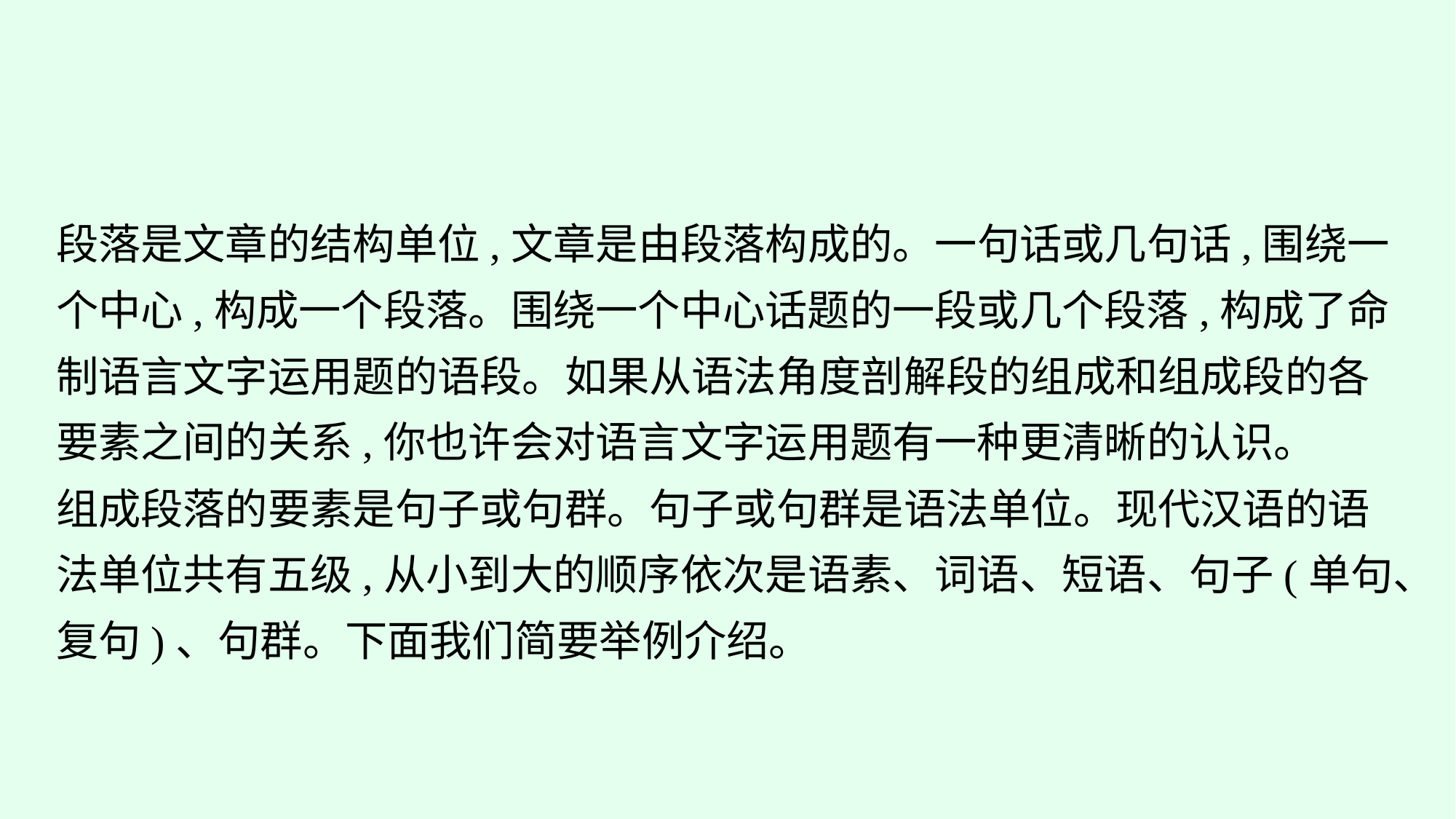

段落是文章的结构单位,文章是由段落构成的。一句话或几句话,围绕一个中心,构成一个段落。围绕一个中心话题的一段或几个段落,构成了命制语言文字运用题的语段。如果从语法角度剖解段的组成和组成段的各要素之间的关系,你也许会对语言文字运用题有一种更清晰的认识。
组成段落的要素是句子或句群。句子或句群是语法单位。现代汉语的语法单位共有五级,从小到大的顺序依次是语素、词语、短语、句子(单句、复句)、句群。下面我们简要举例介绍。